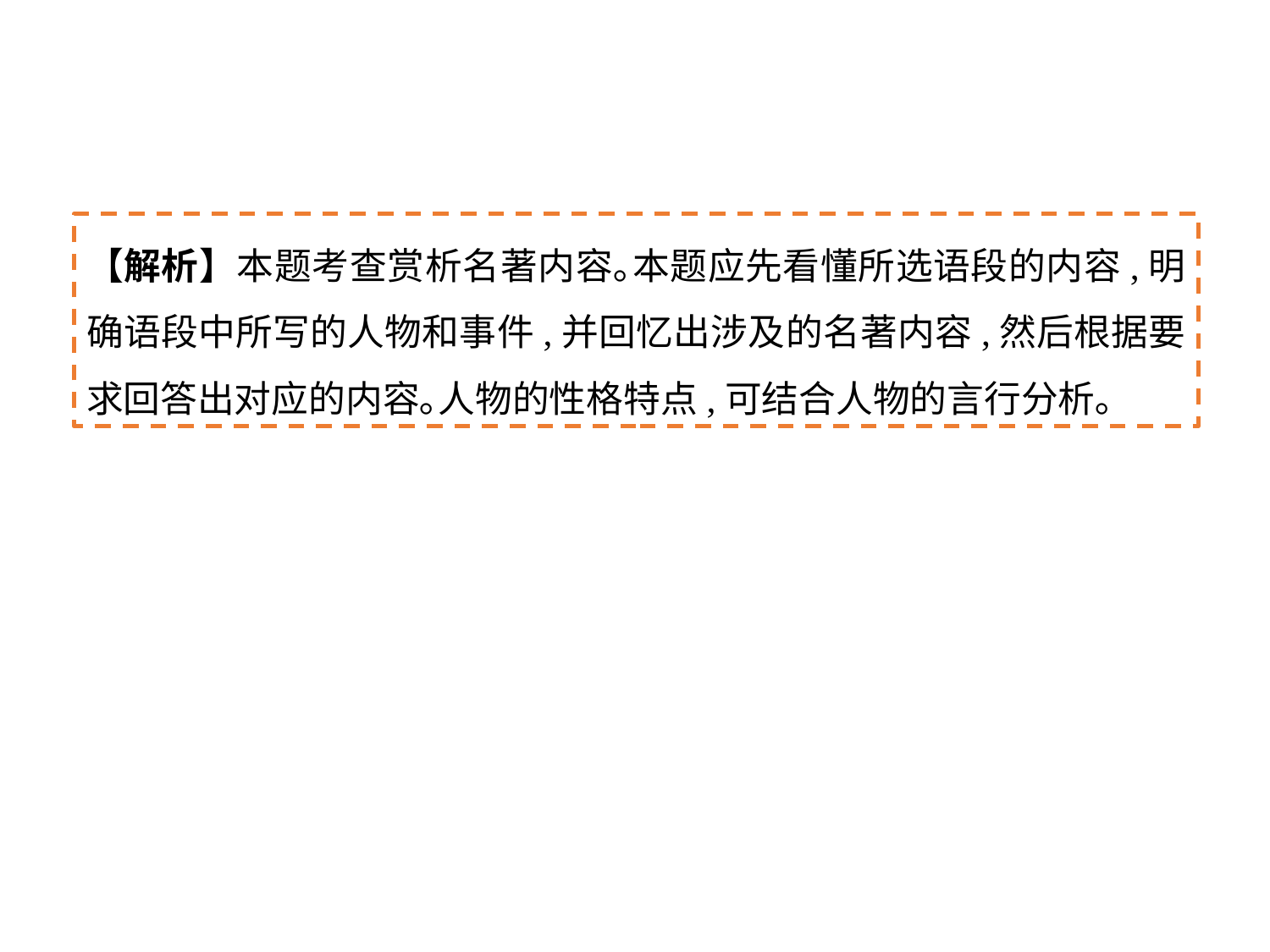

【解析】本题考查赏析名著内容｡本题应先看懂所选语段的内容,明确语段中所写的人物和事件,并回忆出涉及的名著内容,然后根据要求回答出对应的内容｡人物的性格特点,可结合人物的言行分析｡